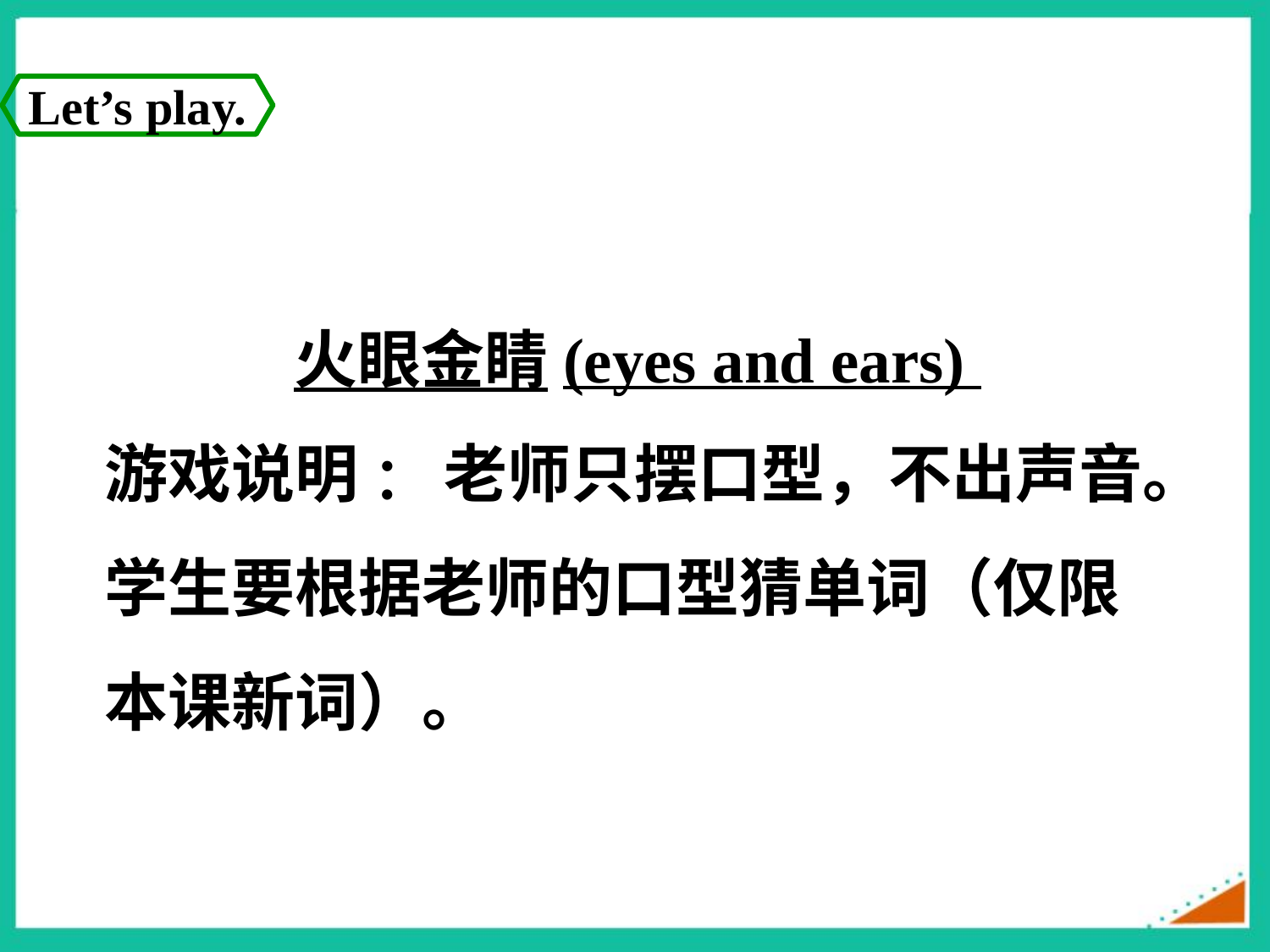

Let’s play.
火眼金睛(eyes and ears)
游戏说明: 老师只摆口型，不出声音。学生要根据老师的口型猜单词（仅限本课新词）。